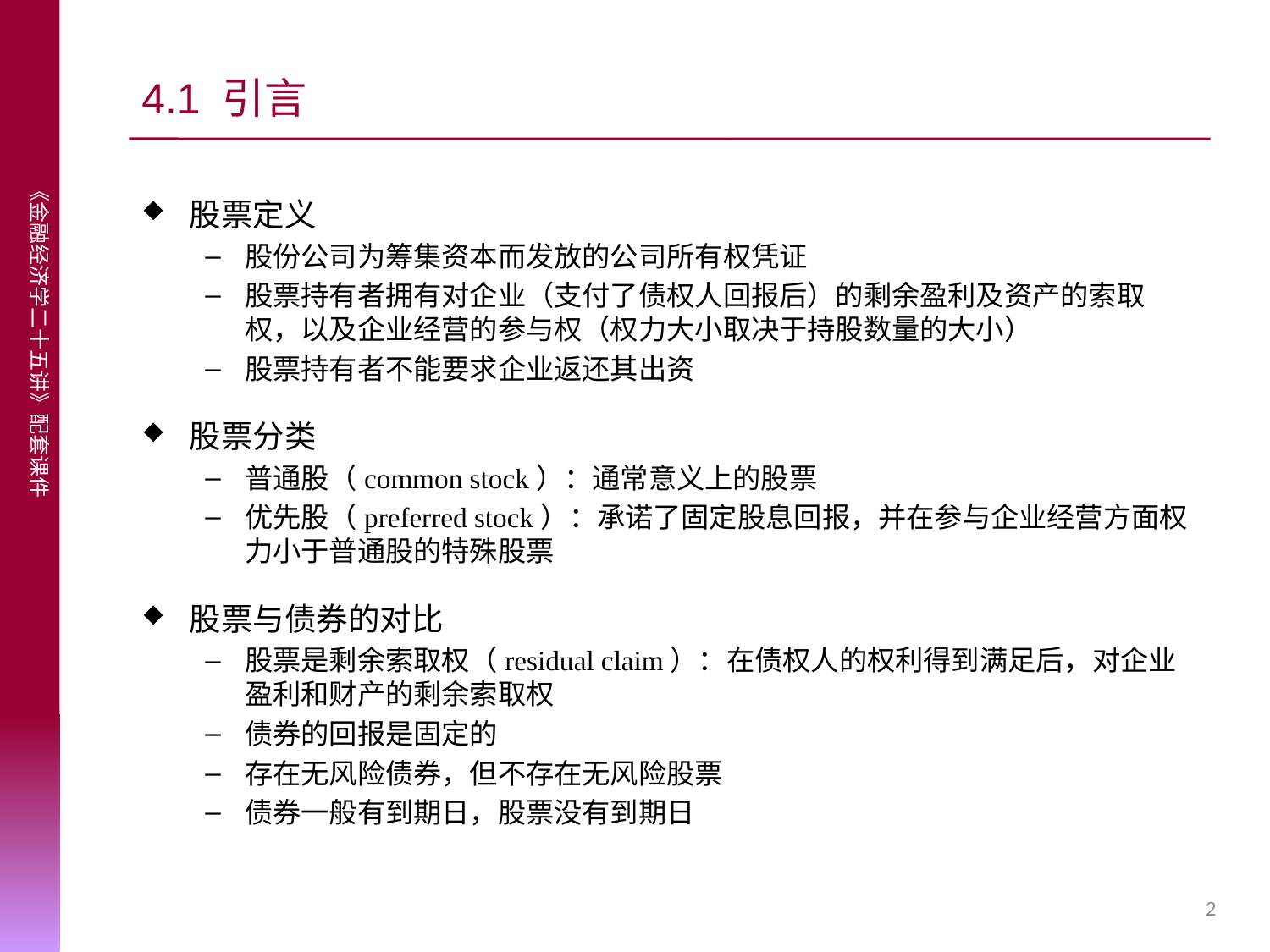

# 4.1 引言
股票定义
股份公司为筹集资本而发放的公司所有权凭证
股票持有者拥有对企业（支付了债权人回报后）的剩余盈利及资产的索取权，以及企业经营的参与权（权力大小取决于持股数量的大小）
股票持有者不能要求企业返还其出资
股票分类
普通股（common stock）：通常意义上的股票
优先股（preferred stock）：承诺了固定股息回报，并在参与企业经营方面权力小于普通股的特殊股票
股票与债券的对比
股票是剩余索取权（residual claim）：在债权人的权利得到满足后，对企业盈利和财产的剩余索取权
债券的回报是固定的
存在无风险债券，但不存在无风险股票
债券一般有到期日，股票没有到期日
2